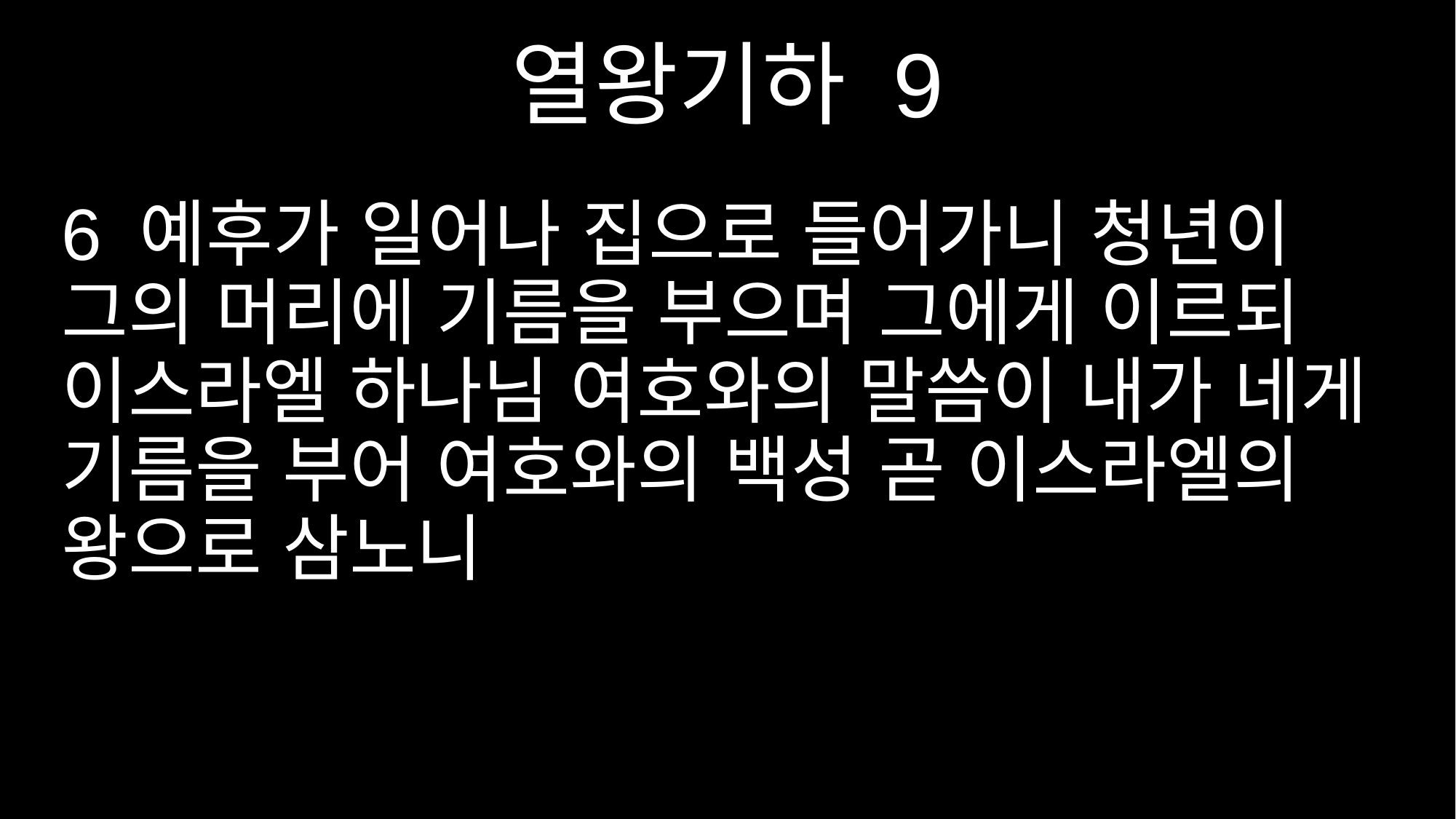

열왕기하 9
6 예후가 일어나 집으로 들어가니 청년이 그의 머리에 기름을 부으며 그에게 이르되 이스라엘 하나님 여호와의 말씀이 내가 네게 기름을 부어 여호와의 백성 곧 이스라엘의 왕으로 삼노니